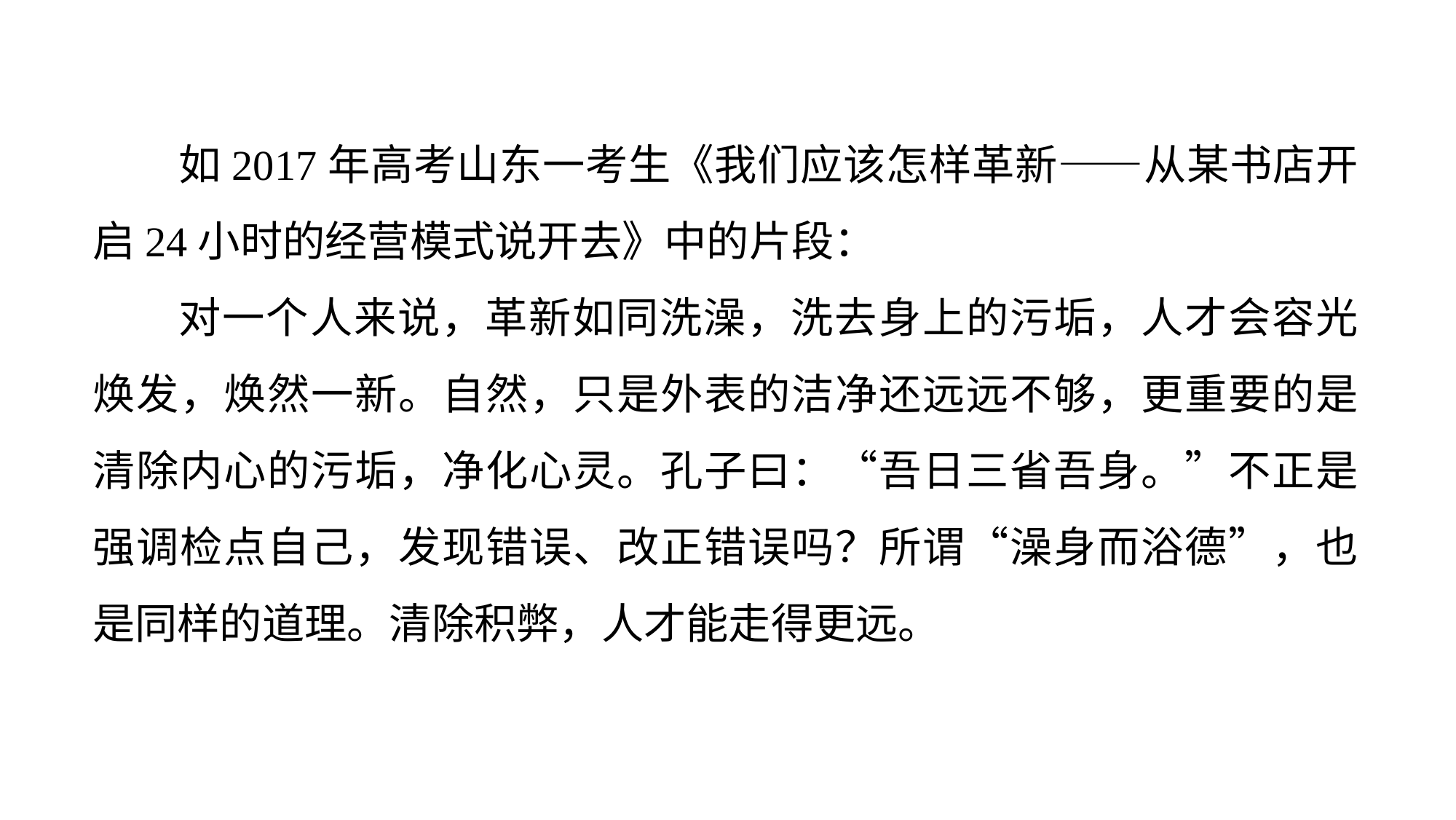

如2017年高考山东一考生《我们应该怎样革新——从某书店开启24小时的经营模式说开去》中的片段：
对一个人来说，革新如同洗澡，洗去身上的污垢，人才会容光焕发，焕然一新。自然，只是外表的洁净还远远不够，更重要的是清除内心的污垢，净化心灵。孔子曰：“吾日三省吾身。”不正是强调检点自己，发现错误、改正错误吗？所谓“澡身而浴德”，也是同样的道理。清除积弊，人才能走得更远。